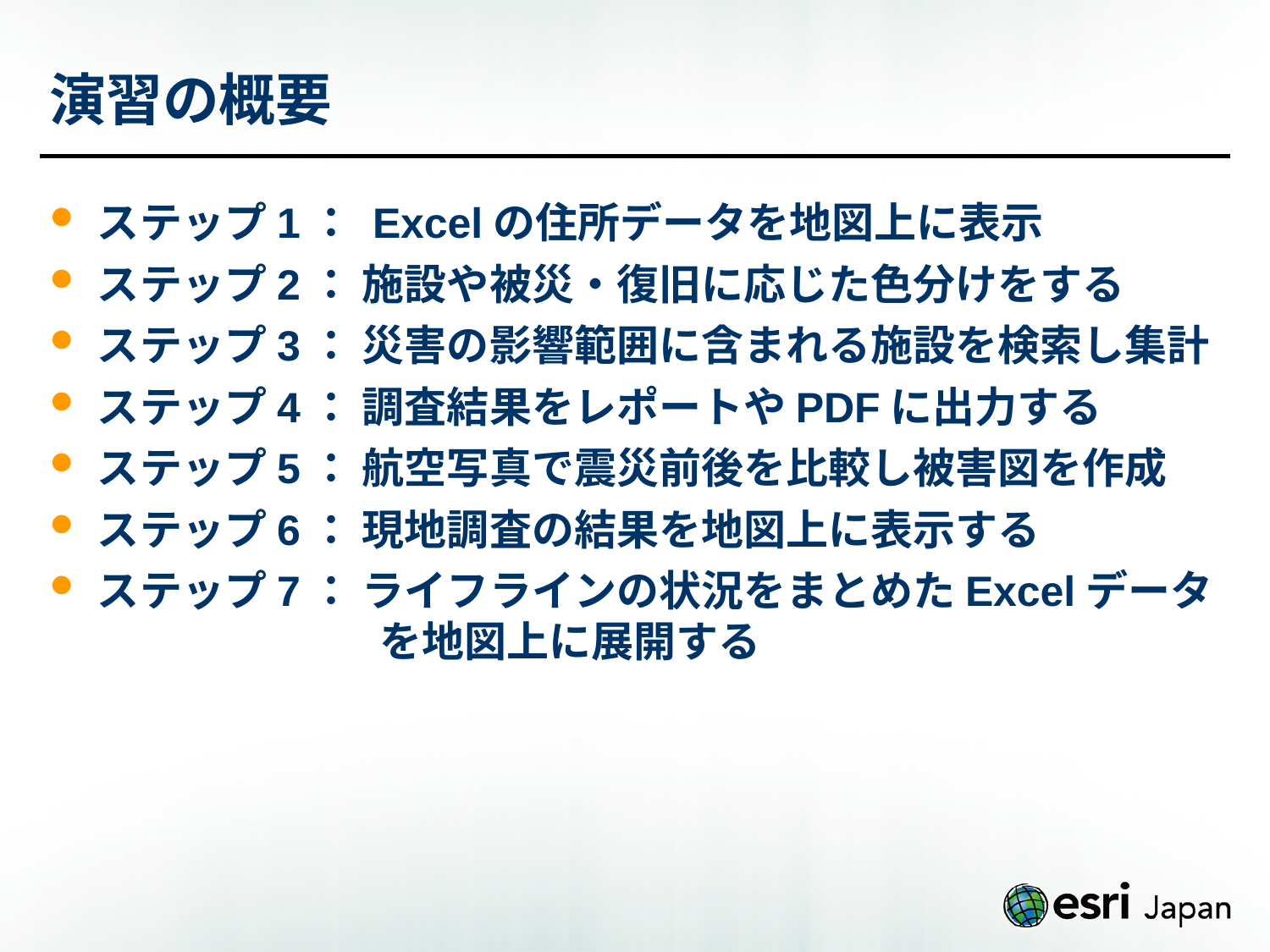

# 演習の概要
ステップ1： Excelの住所データを地図上に表示
ステップ2： 施設や被災・復旧に応じた色分けをする
ステップ3： 災害の影響範囲に含まれる施設を検索し集計
ステップ4： 調査結果をレポートやPDFに出力する
ステップ5： 航空写真で震災前後を比較し被害図を作成
ステップ6： 現地調査の結果を地図上に表示する
ステップ7： ライフラインの状況をまとめたExcelデータ
		   を地図上に展開する